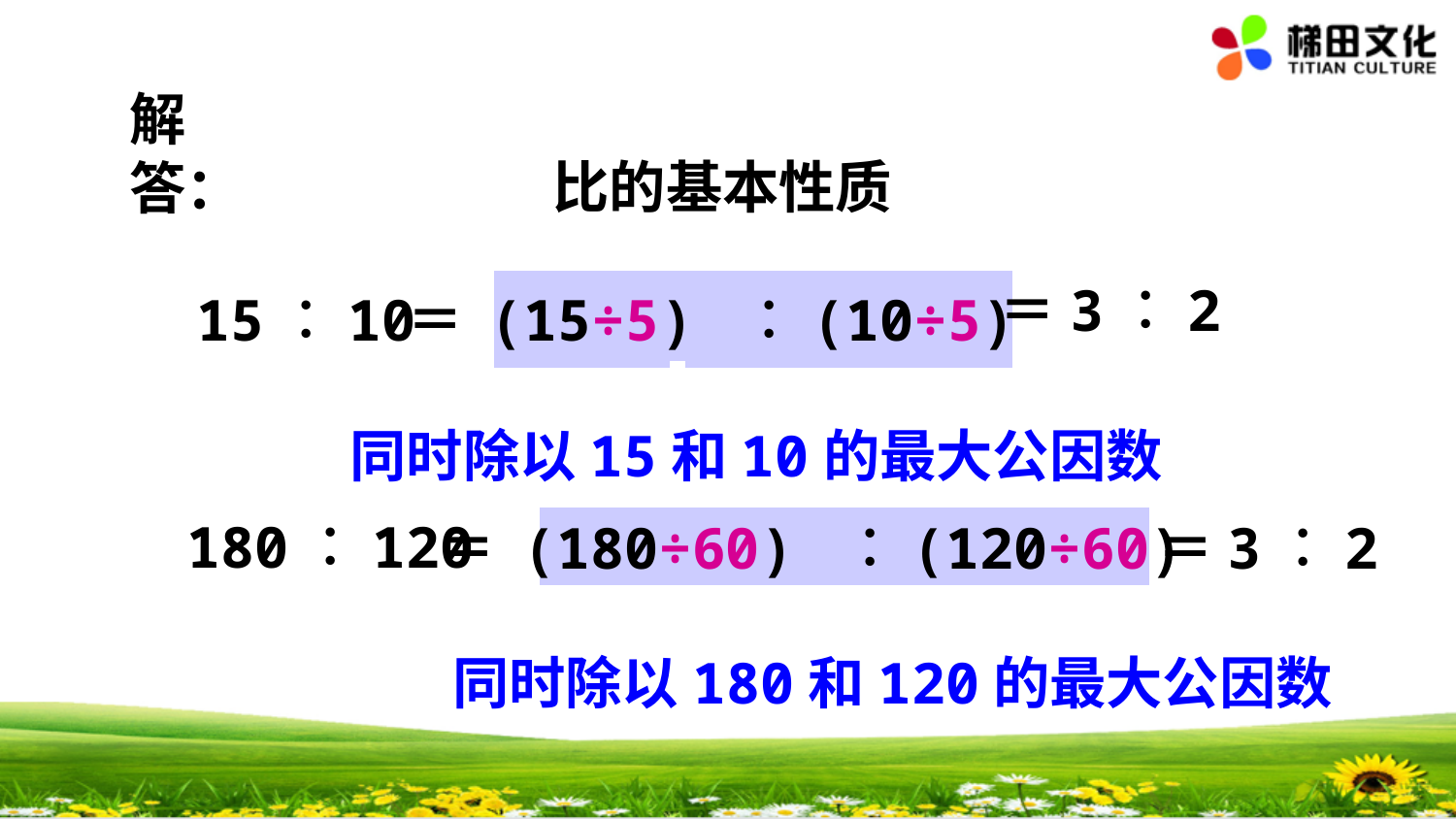

解答：
比的基本性质

＝3︰2
＝ (15÷5) ︰(10÷5)
15︰10

同时除以15和10的最大公因数
180︰120
＝ (180÷60) ︰(120÷60)

＝3︰2

同时除以180和120的最大公因数